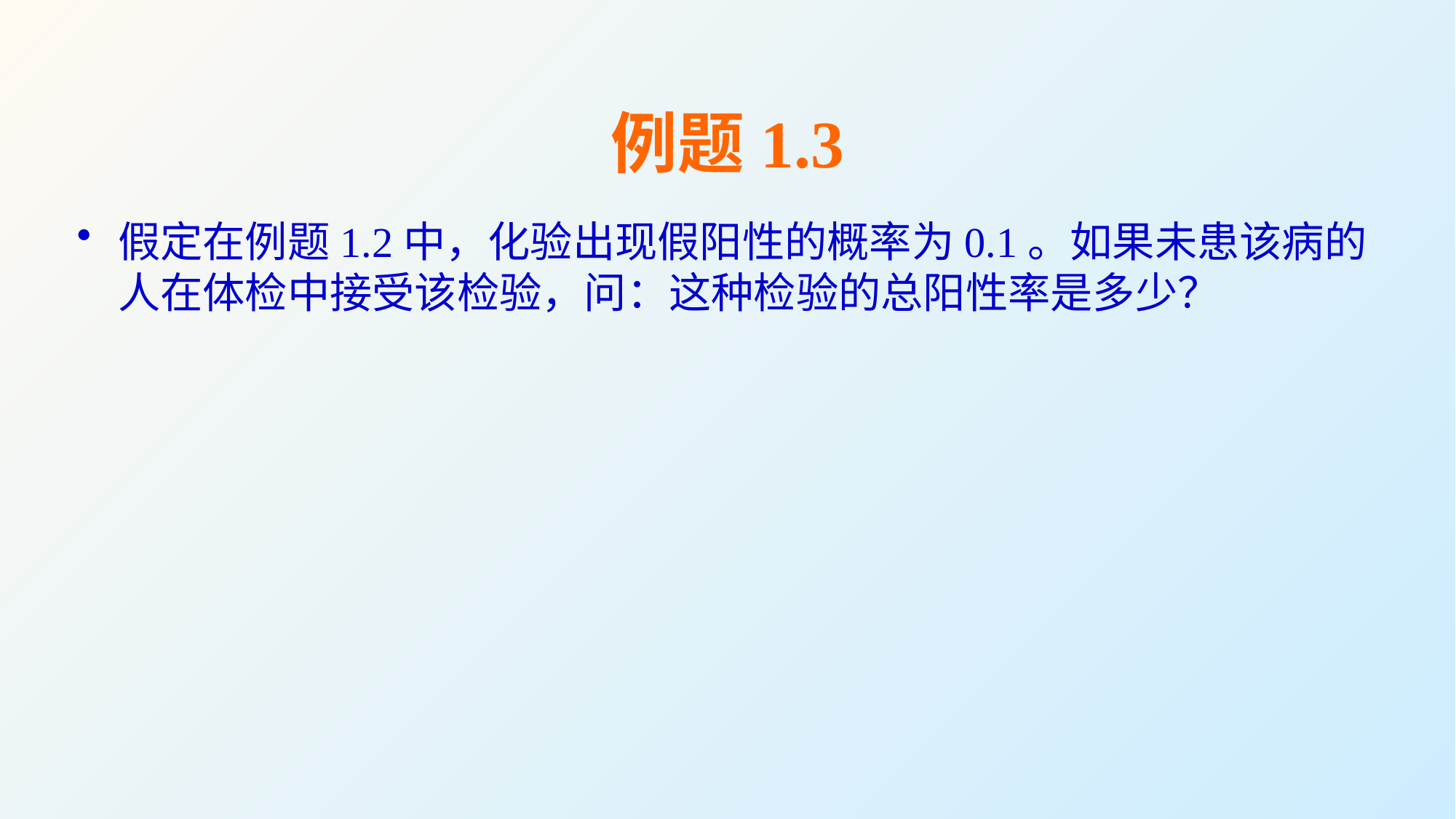

# 例题1.3
假定在例题1.2中，化验出现假阳性的概率为0.1。如果未患该病的人在体检中接受该检验，问：这种检验的总阳性率是多少？